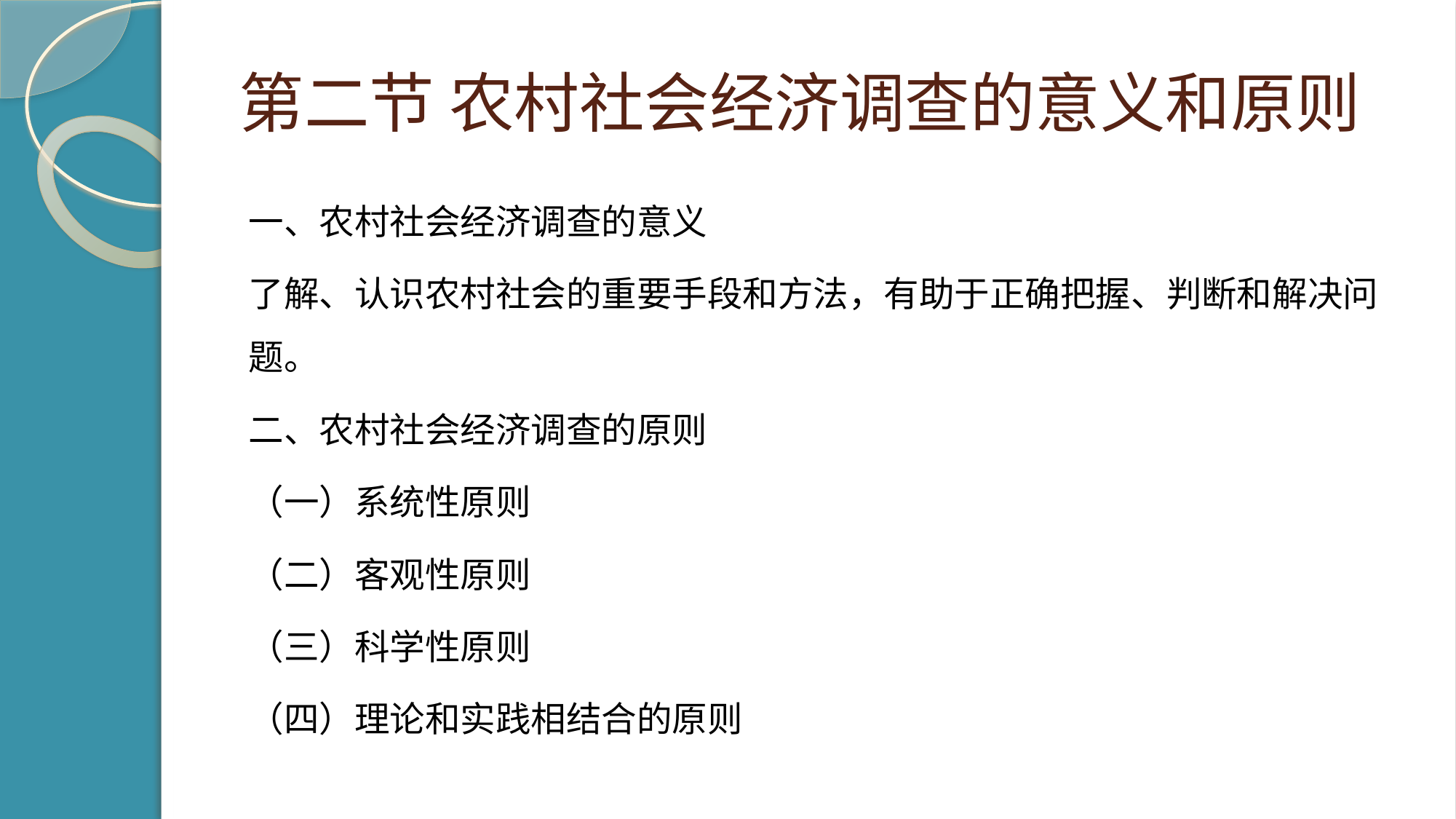

# 第二节 农村社会经济调查的意义和原则
一、农村社会经济调查的意义
了解、认识农村社会的重要手段和方法，有助于正确把握、判断和解决问题。
二、农村社会经济调查的原则
（一）系统性原则
（二）客观性原则
（三）科学性原则
（四）理论和实践相结合的原则